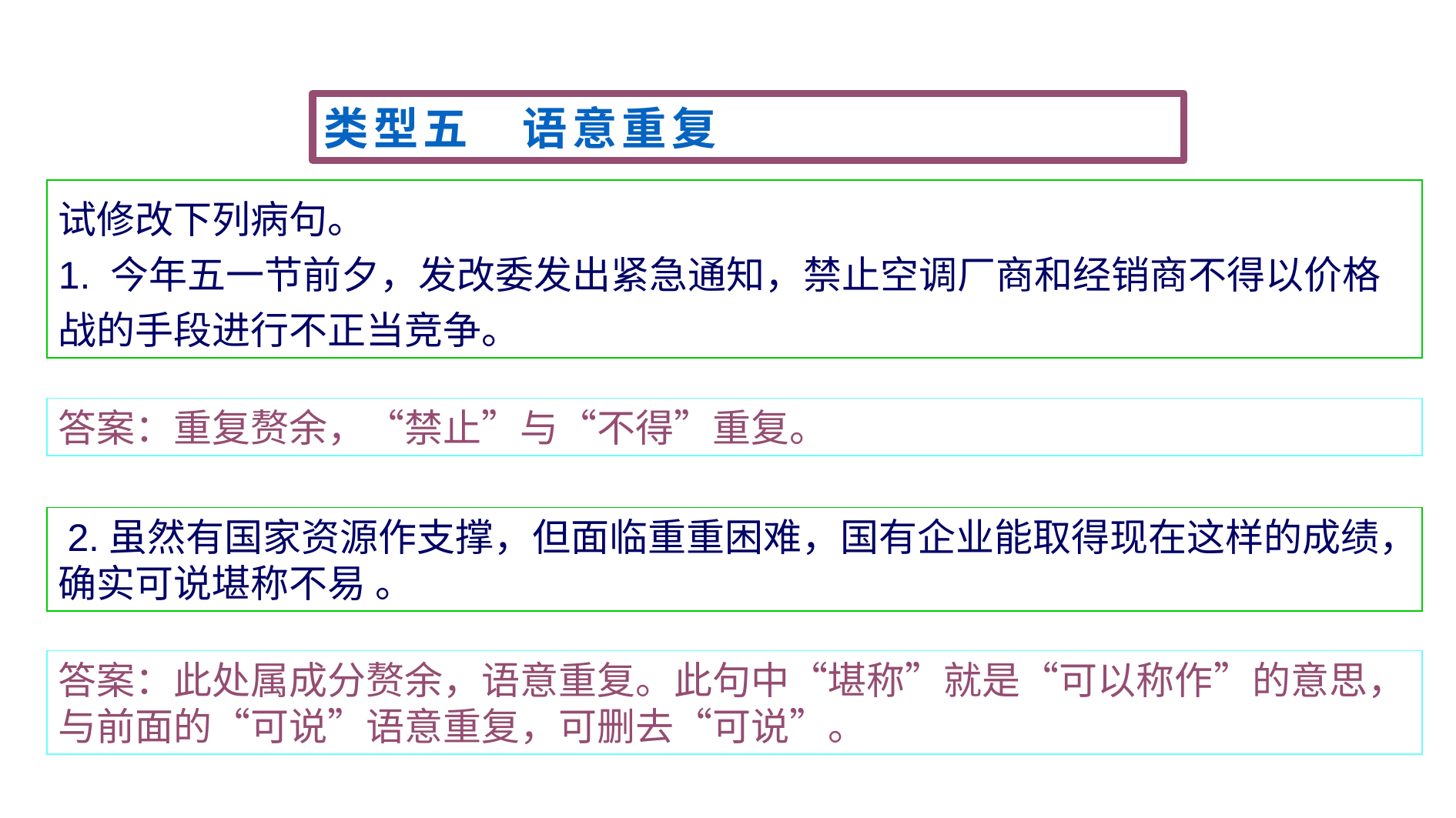

类型五　语意重复
试修改下列病句。
1. 今年五一节前夕，发改委发出紧急通知，禁止空调厂商和经销商不得以价格战的手段进行不正当竞争。

答案：重复赘余，“禁止”与“不得”重复。

 2.虽然有国家资源作支撑，但面临重重困难，国有企业能取得现在这样的成绩，确实可说堪称不易 。
答案：此处属成分赘余，语意重复。此句中“堪称”就是“可以称作”的意思，与前面的“可说”语意重复，可删去“可说”。